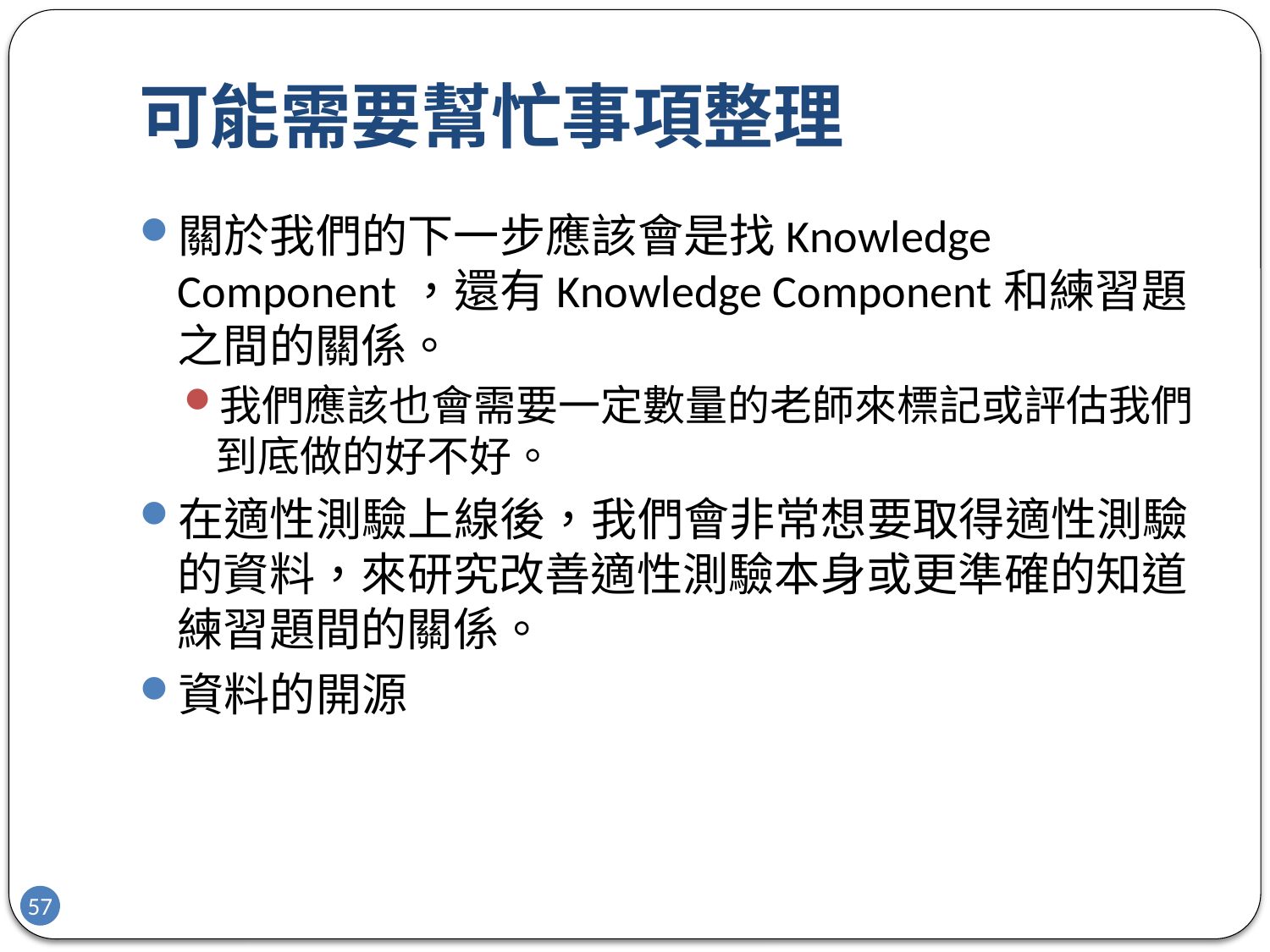

# 可能需要幫忙事項整理
關於我們的下一步應該會是找Knowledge Component，還有Knowledge Component和練習題之間的關係。
我們應該也會需要一定數量的老師來標記或評估我們到底做的好不好。
在適性測驗上線後，我們會非常想要取得適性測驗的資料，來研究改善適性測驗本身或更準確的知道練習題間的關係。
資料的開源
57